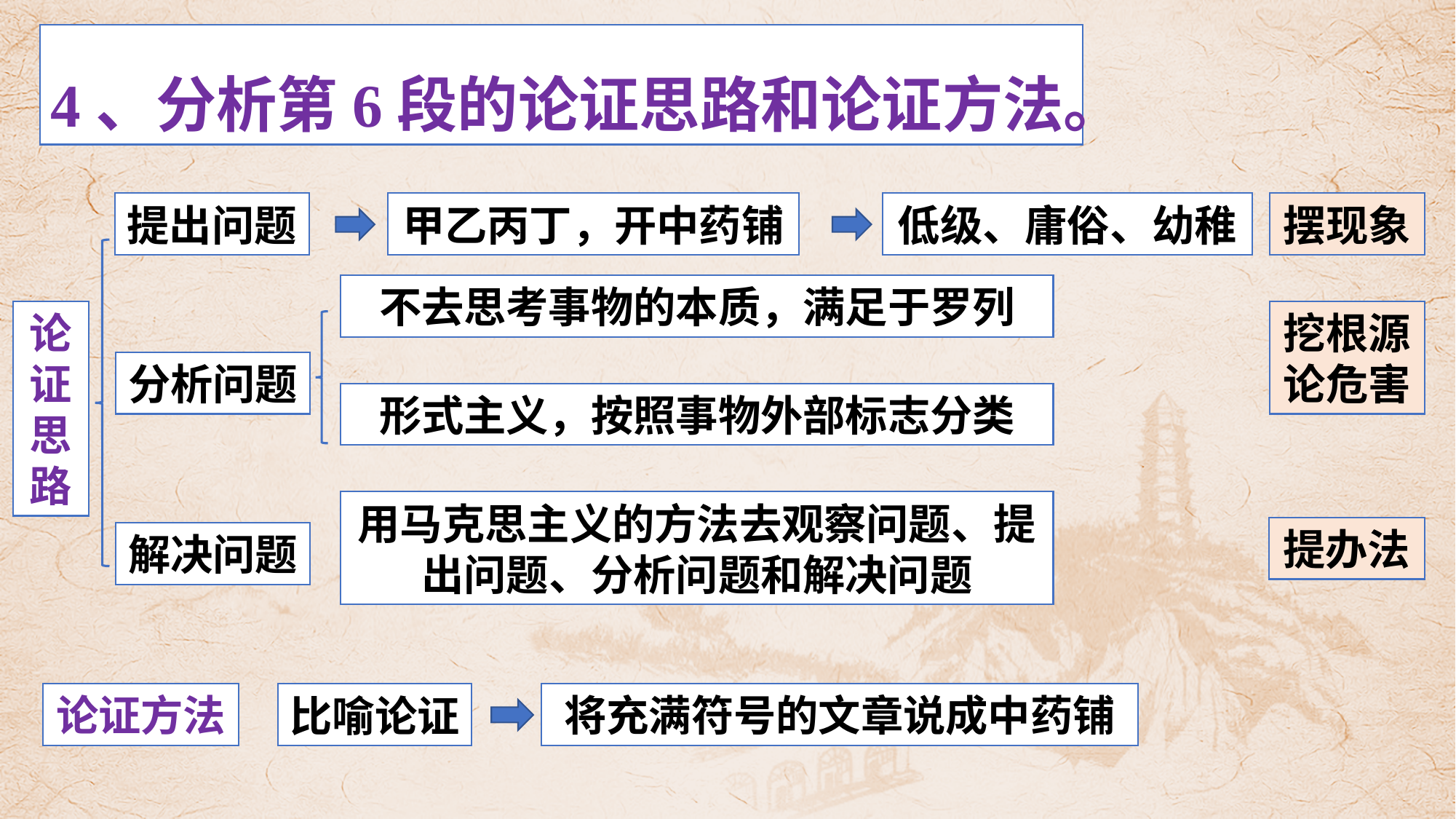

4、分析第6段的论证思路和论证方法。
提出问题
甲乙丙丁，开中药铺

低级、庸俗、幼稚

摆现象

论证思路
不去思考事物的本质，满足于罗列
挖根源
论危害

分析问题
形式主义，按照事物外部标志分类
用马克思主义的方法去观察问题、提出问题、分析问题和解决问题
提办法
解决问题
论证方法
将充满符号的文章说成中药铺

比喻论证